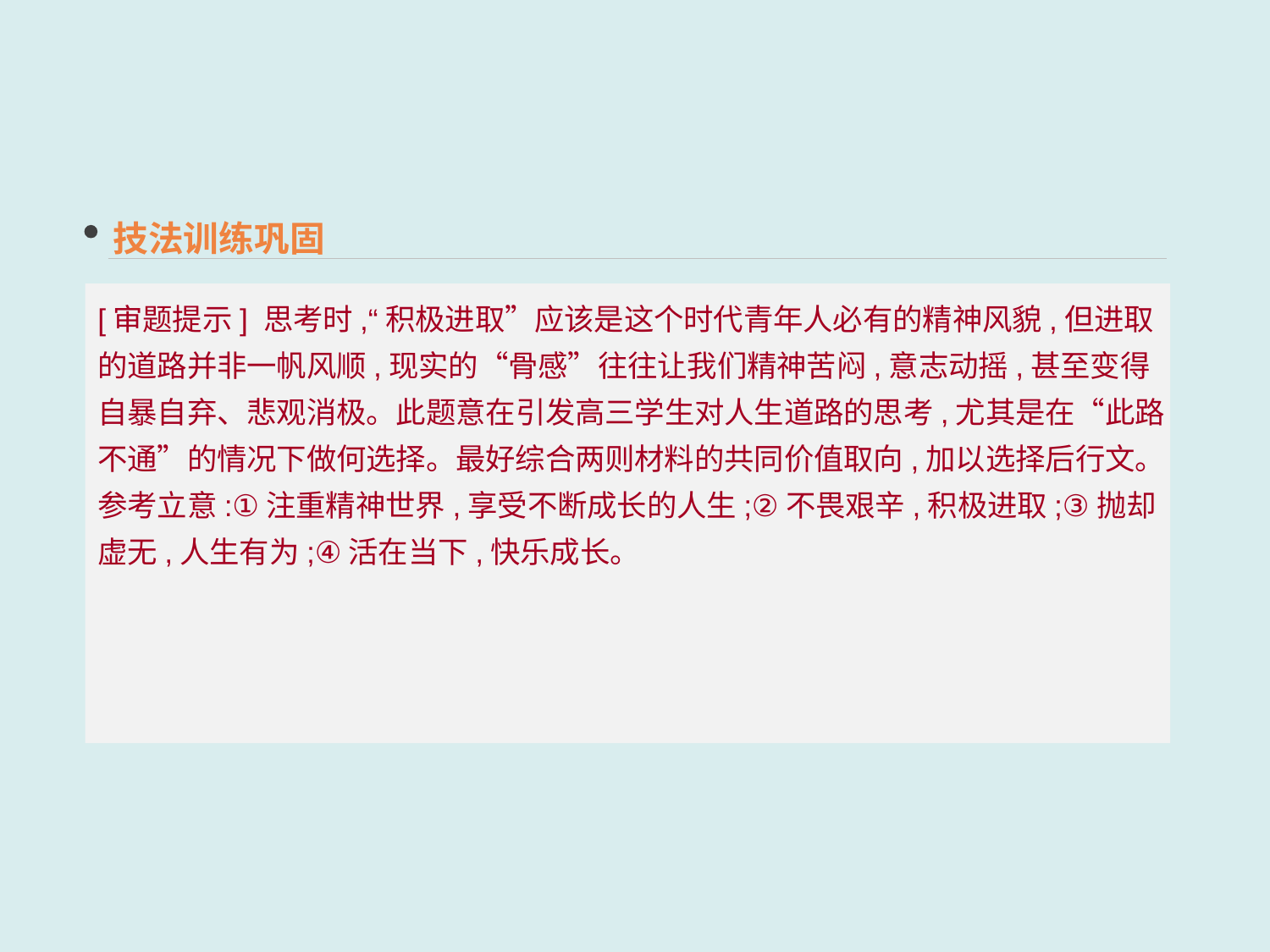

技法训练巩固

[审题提示] 思考时,“积极进取”应该是这个时代青年人必有的精神风貌,但进取的道路并非一帆风顺,现实的“骨感”往往让我们精神苦闷,意志动摇,甚至变得自暴自弃、悲观消极。此题意在引发高三学生对人生道路的思考,尤其是在“此路不通”的情况下做何选择。最好综合两则材料的共同价值取向,加以选择后行文。参考立意:①注重精神世界,享受不断成长的人生;②不畏艰辛,积极进取;③抛却虚无,人生有为;④活在当下,快乐成长。